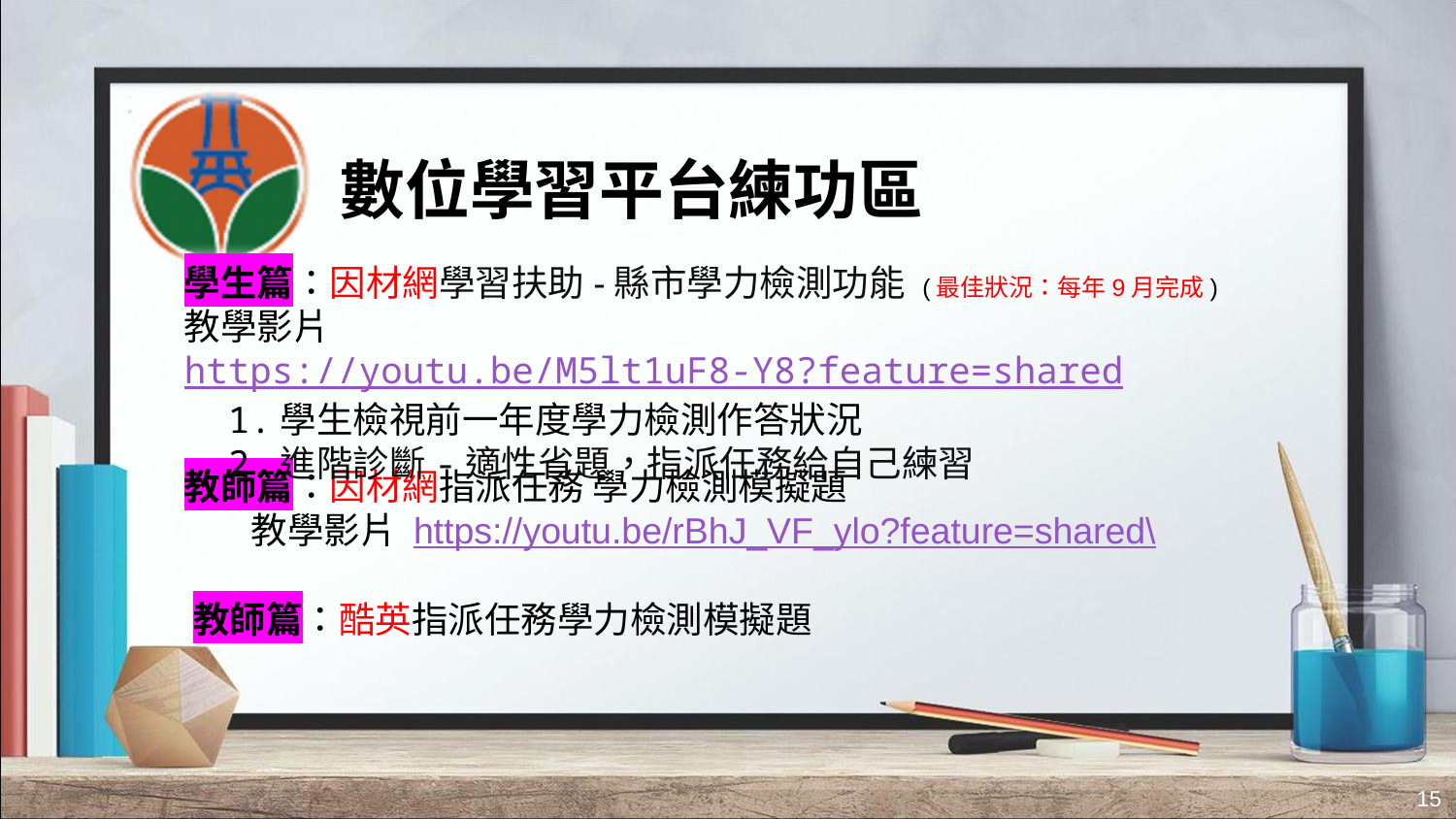

# 數位學習平台練功區
學生篇：因材網學習扶助-縣市學力檢測功能 (最佳狀況：每年9月完成)
教學影片https://youtu.be/M5lt1uF8-Y8?feature=shared
  1.學生檢視前一年度學力檢測作答狀況
  2.進階診斷-適性省題，指派任務給自己練習
教師篇：因材網指派任務 學力檢測模擬題
       教學影片 https://youtu.be/rBhJ_VF_ylo?feature=shared\
教師篇：酷英指派任務學力檢測模擬題
15